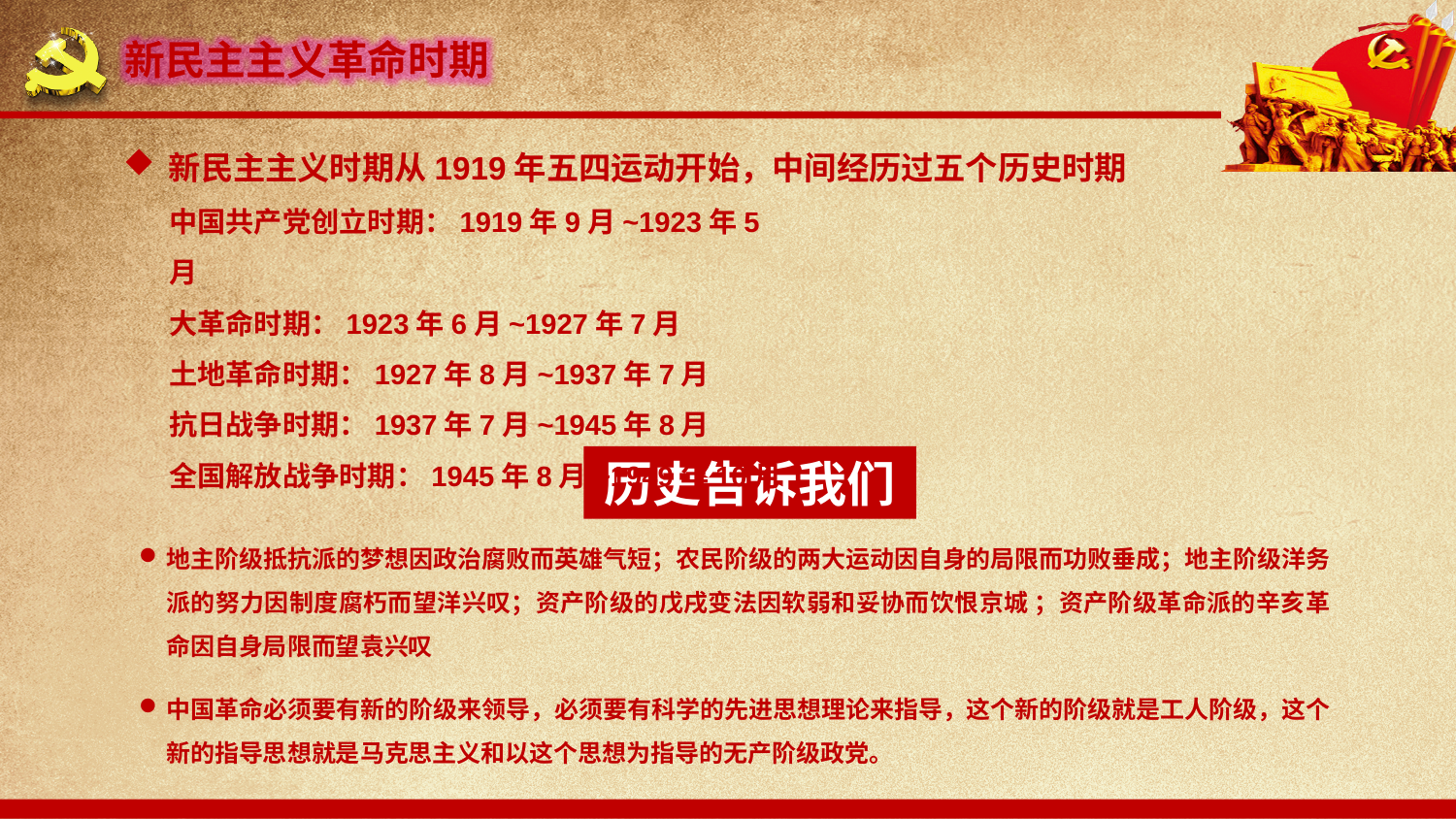

新民主主义革命时期
新民主主义时期从1919年五四运动开始，中间经历过五个历史时期
中国共产党创立时期：1919年9月~1923年5月
大革命时期：1923年6月~1927年7月
土地革命时期：1927年8月~1937年7月
抗日战争时期：1937年7月~1945年8月
全国解放战争时期：1945年8月~1949年10月
历史告诉我们
地主阶级抵抗派的梦想因政治腐败而英雄气短；农民阶级的两大运动因自身的局限而功败垂成；地主阶级洋务派的努力因制度腐朽而望洋兴叹；资产阶级的戊戌变法因软弱和妥协而饮恨京城 ；资产阶级革命派的辛亥革命因自身局限而望袁兴叹
中国革命必须要有新的阶级来领导，必须要有科学的先进思想理论来指导，这个新的阶级就是工人阶级，这个新的指导思想就是马克思主义和以这个思想为指导的无产阶级政党。